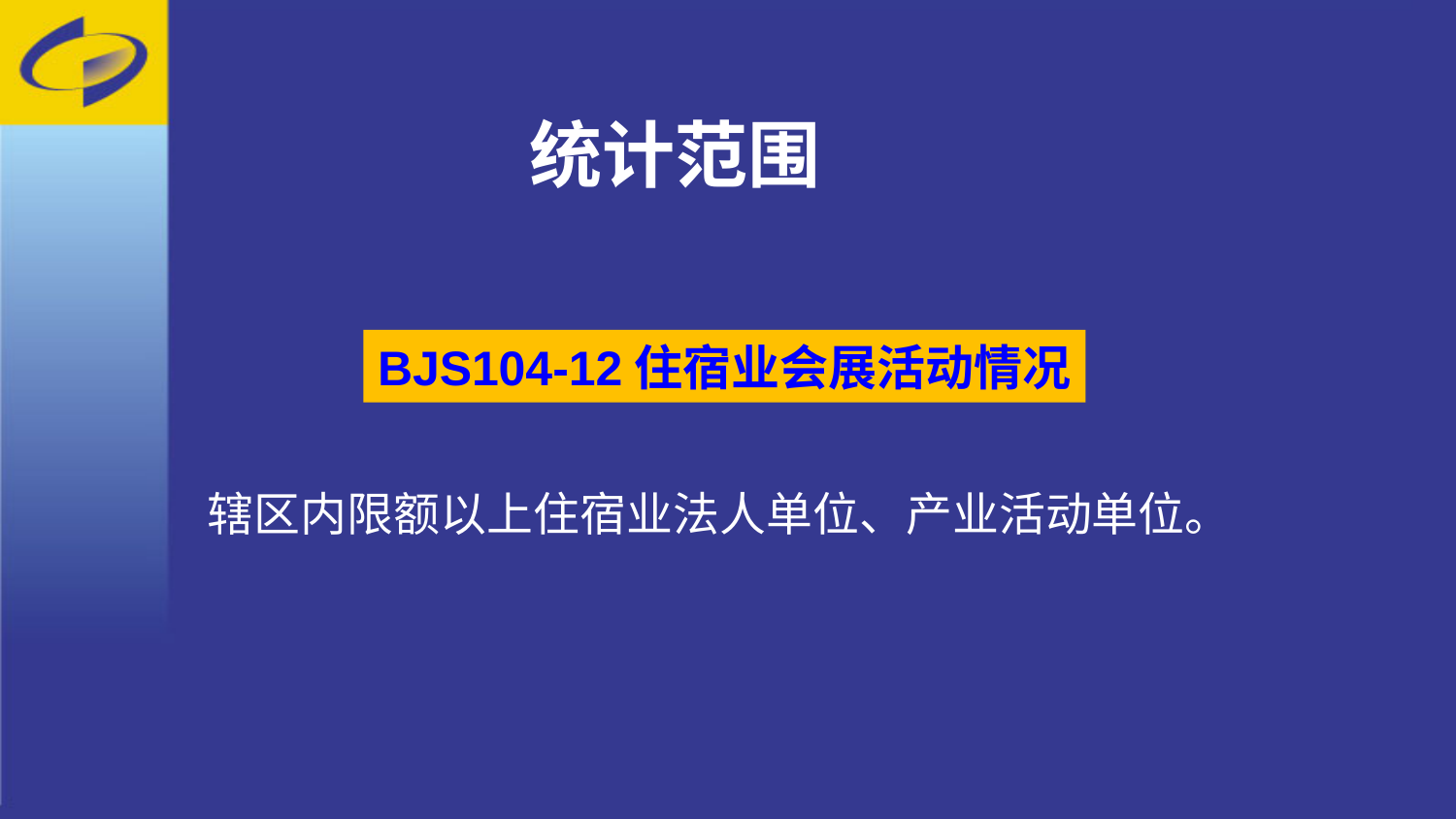

统计范围
BJS104-12住宿业会展活动情况
辖区内限额以上住宿业法人单位、产业活动单位。